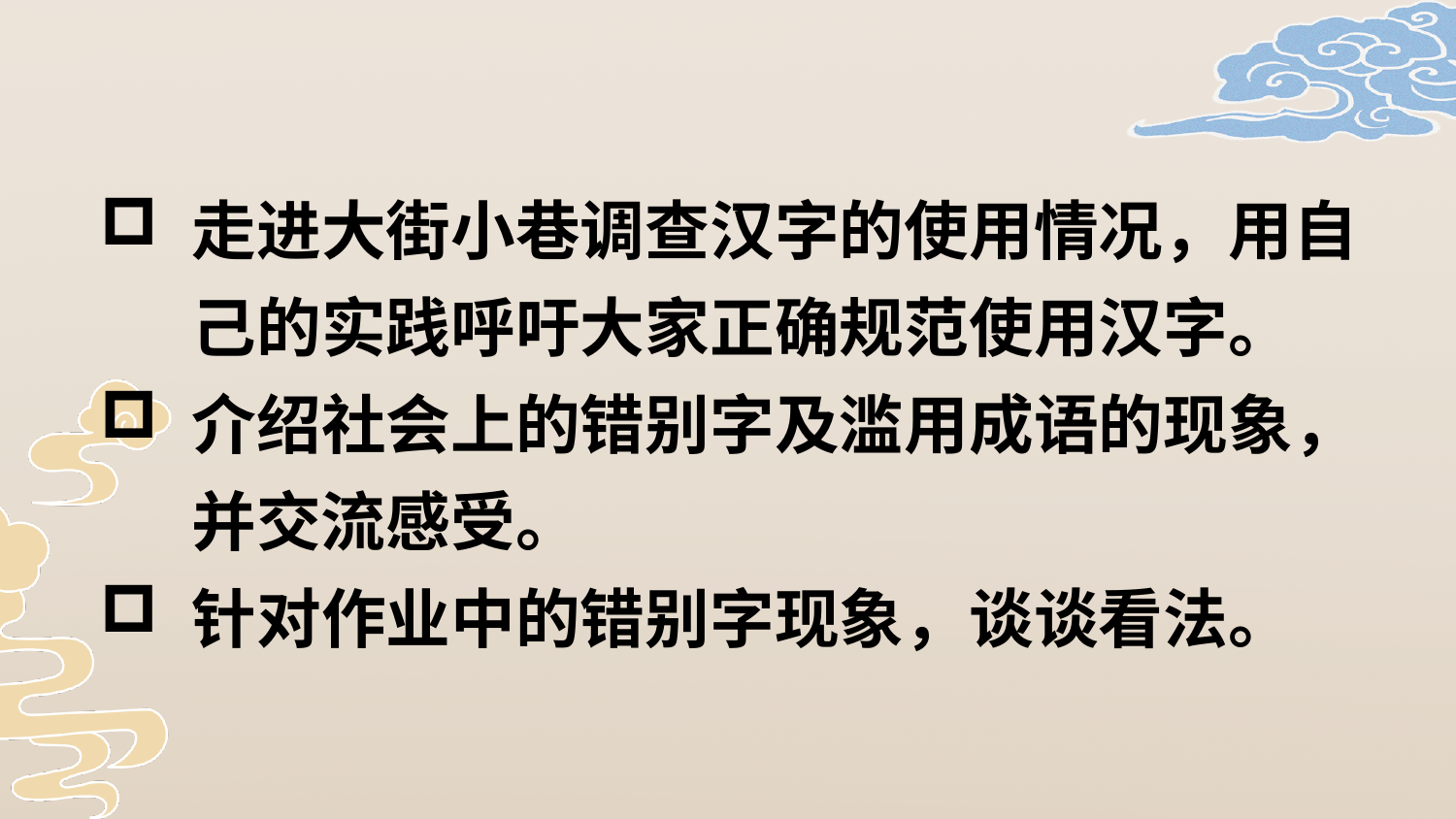

走进大街小巷调查汉字的使用情况，用自己的实践呼吁大家正确规范使用汉字。
介绍社会上的错别字及滥用成语的现象，并交流感受。
针对作业中的错别字现象，谈谈看法。